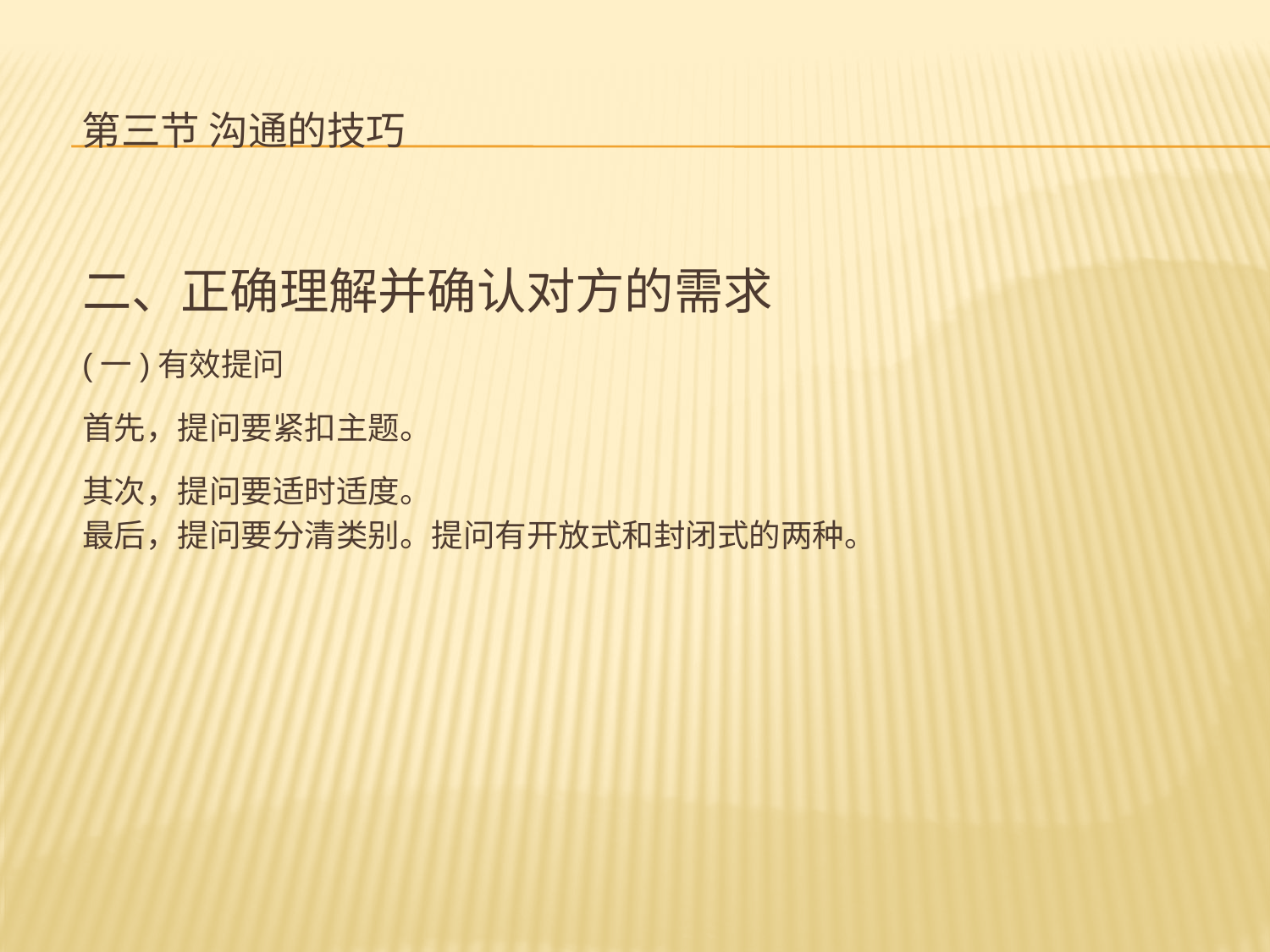

# 第三节 沟通的技巧
二、正确理解并确认对方的需求
(一)有效提问
首先，提问要紧扣主题。
其次，提问要适时适度。
最后，提问要分清类别。提问有开放式和封闭式的两种。